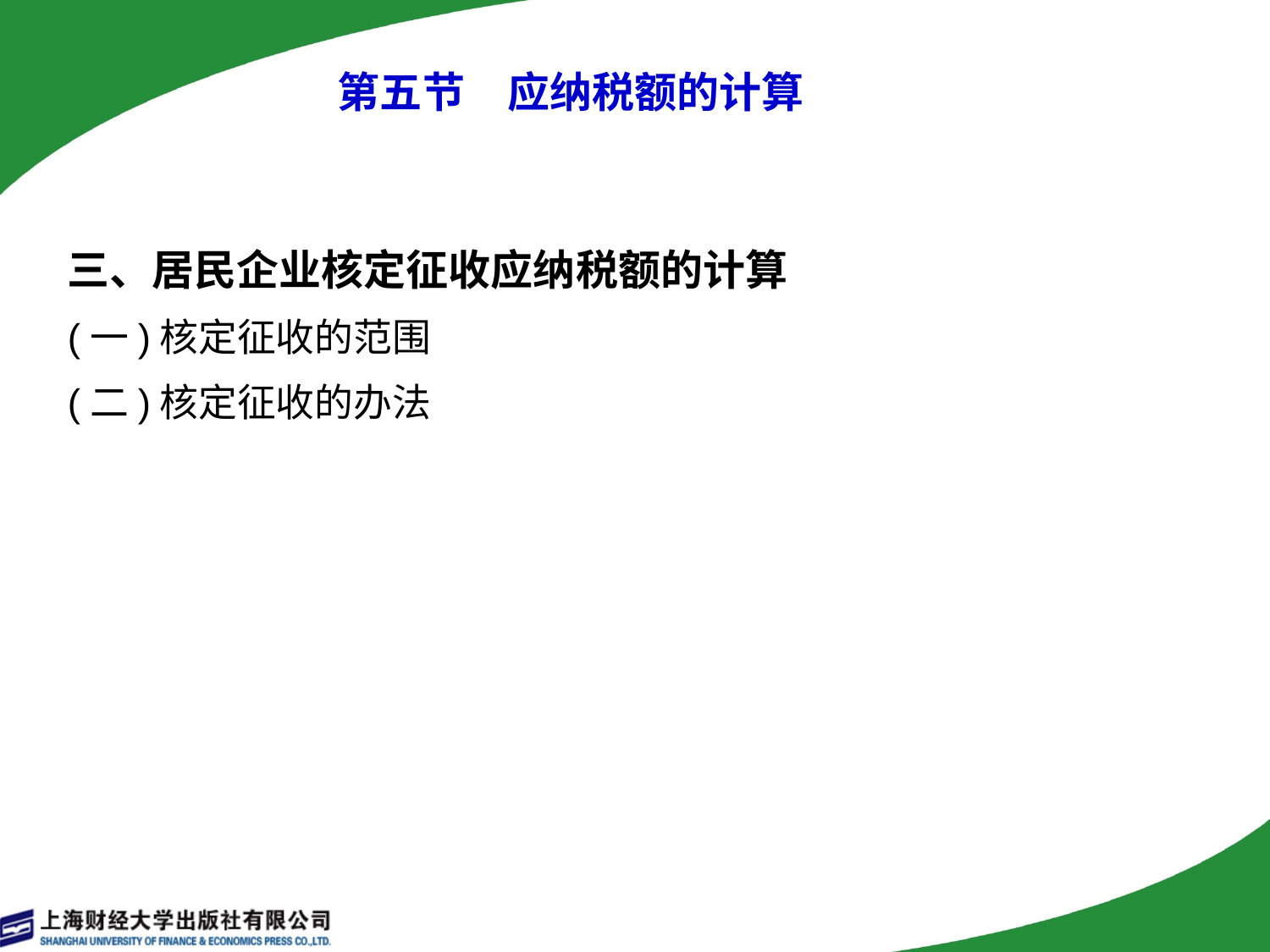

# 第五节　应纳税额的计算

三、居民企业核定征收应纳税额的计算
(一)核定征收的范围
(二)核定征收的办法